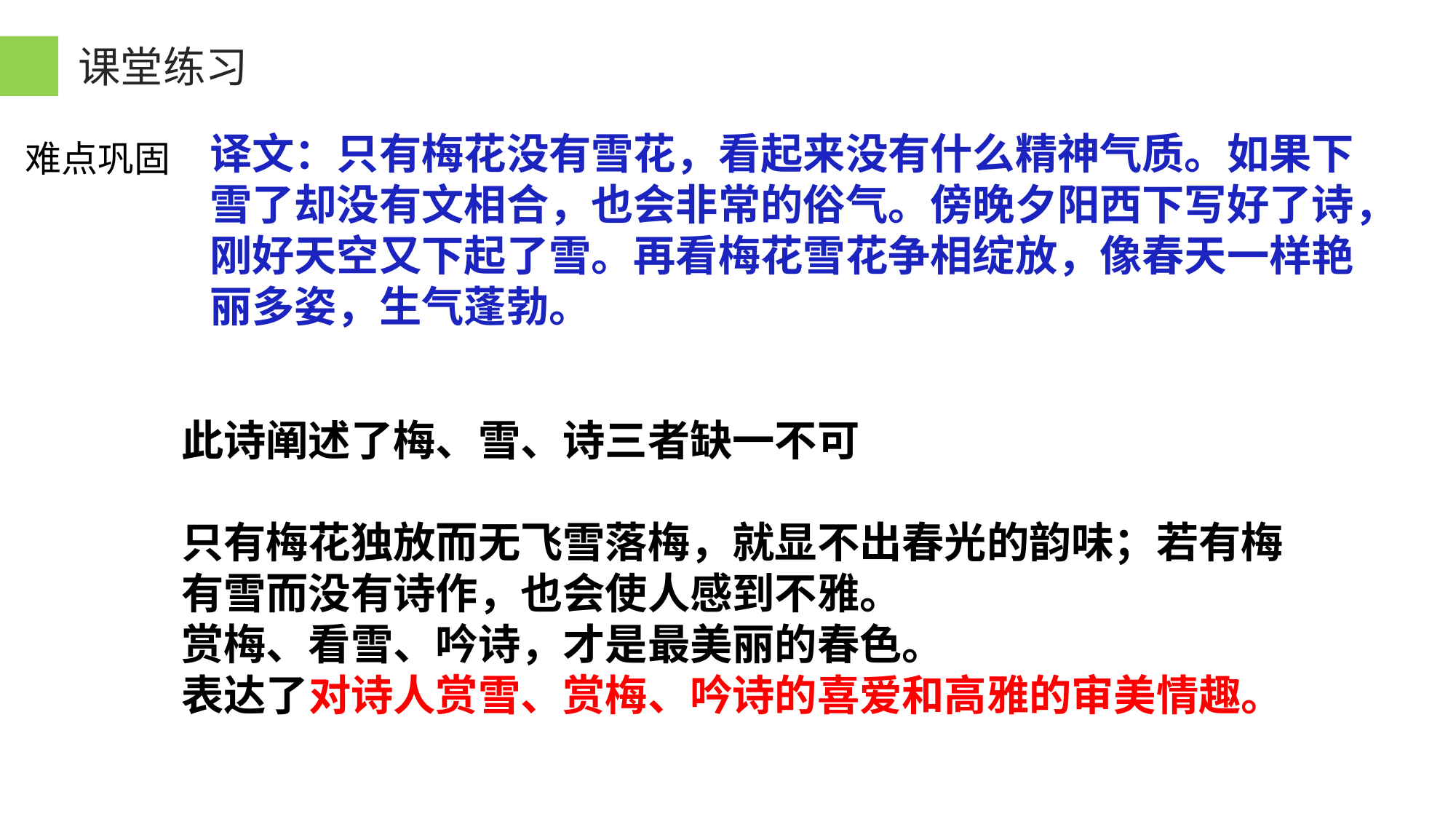

课堂练习

难点巩固
译文：只有梅花没有雪花，看起来没有什么精神气质。如果下雪了却没有文相合，也会非常的俗气。傍晚夕阳西下写好了诗，刚好天空又下起了雪。再看梅花雪花争相绽放，像春天一样艳丽多姿，生气蓬勃。
此诗阐述了梅、雪、诗三者缺一不可
只有梅花独放而无飞雪落梅，就显不出春光的韵味；若有梅有雪而没有诗作，也会使人感到不雅。
赏梅、看雪、吟诗，才是最美丽的春色。
表达了对诗人赏雪、赏梅、吟诗的喜爱和高雅的审美情趣。
13